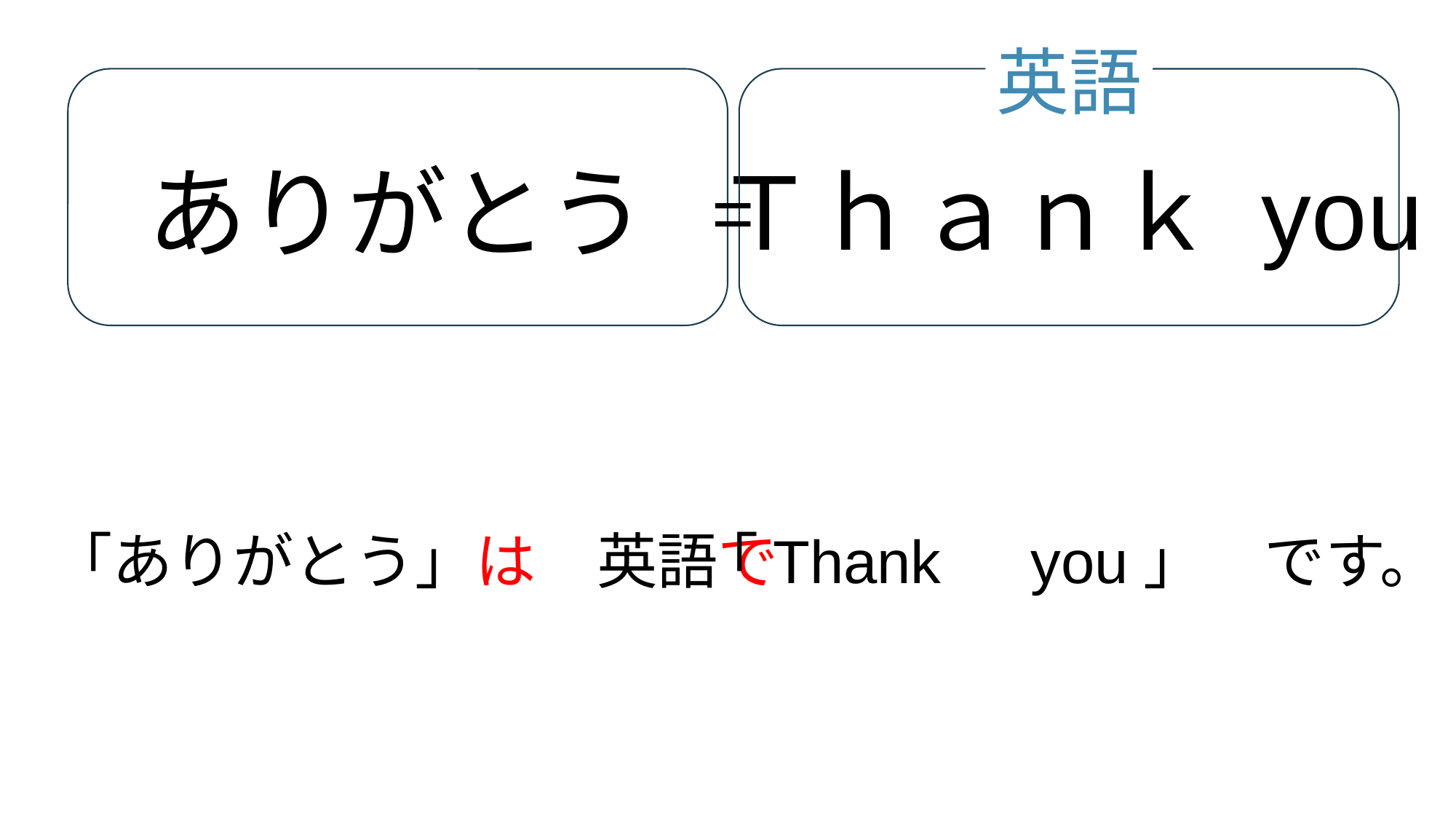

英語

ありがとう
Ｔｈａｎｋ you
=
「ありがとう」は　英語で
「Thank　you」　です。